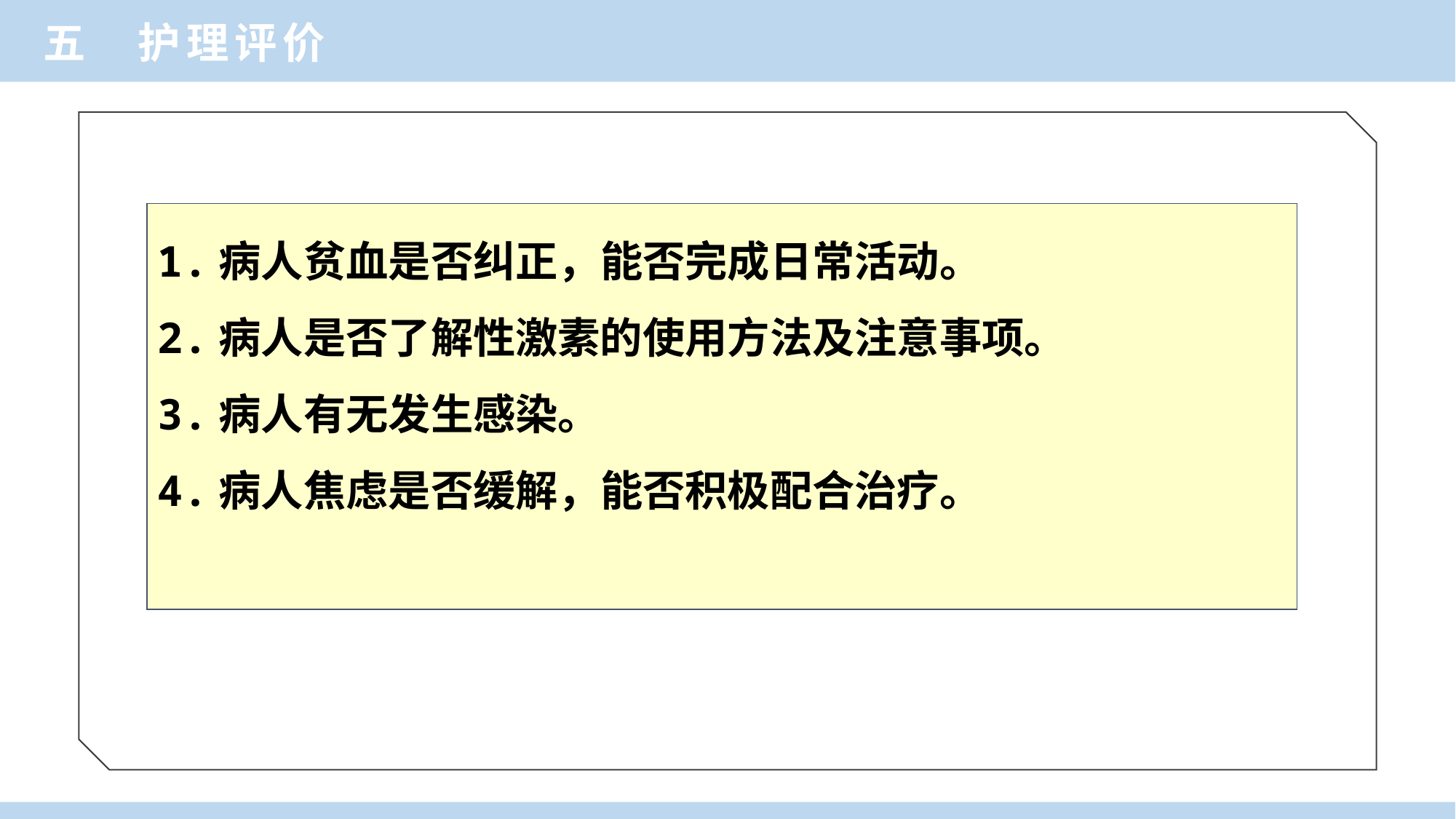

五   护理评价

1.病人贫血是否纠正，能否完成日常活动。
2.病人是否了解性激素的使用方法及注意事项。
3.病人有无发生感染。
4.病人焦虑是否缓解，能否积极配合治疗。